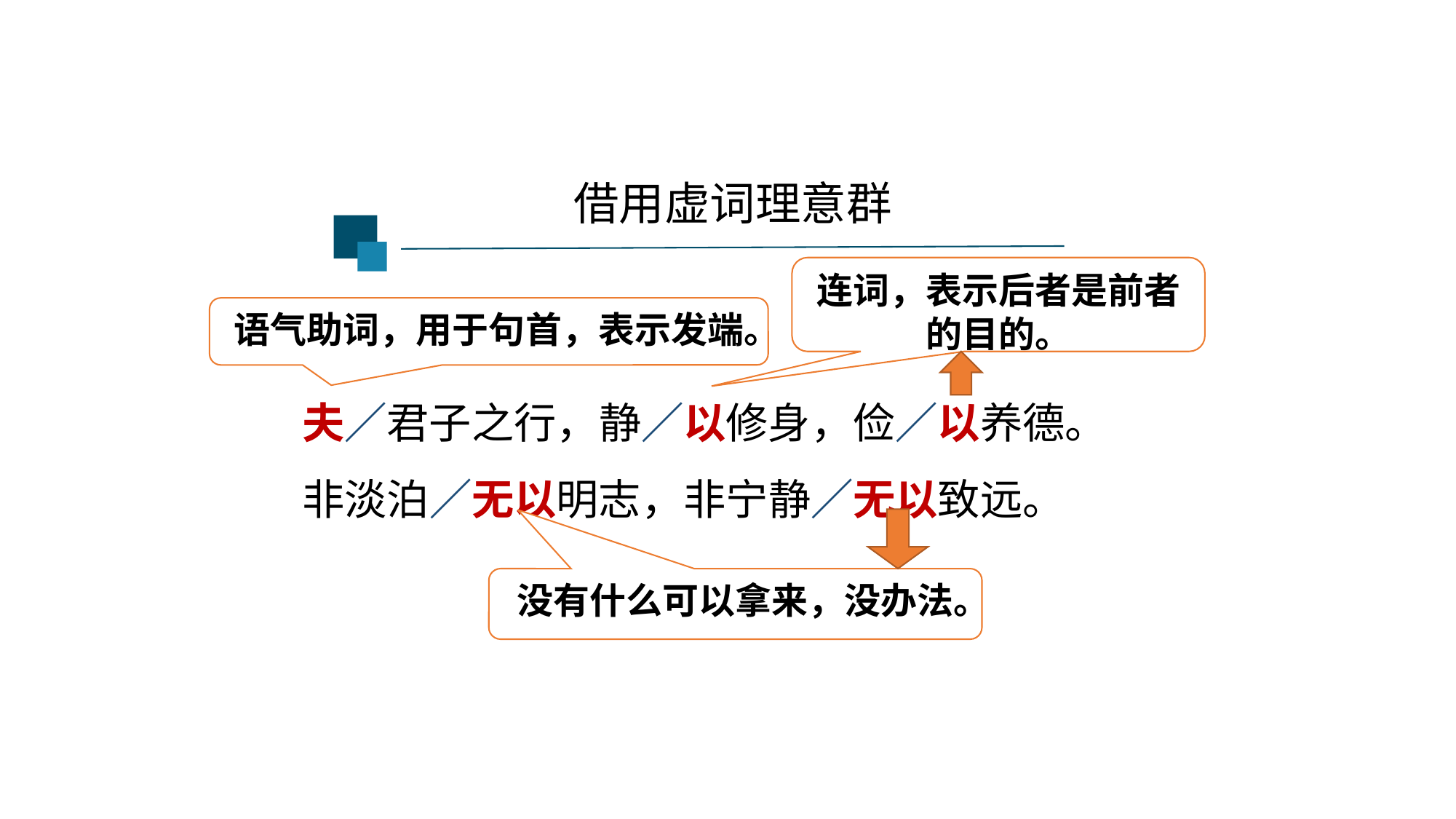

借用虚词理意群

连词，表示后者是前者的目的。
语气助词，用于句首，表示发端。

夫∕君子之行，静∕以修身，俭∕以养德。
非淡泊∕无以明志，非宁静∕无以致远。

没有什么可以拿来，没办法。